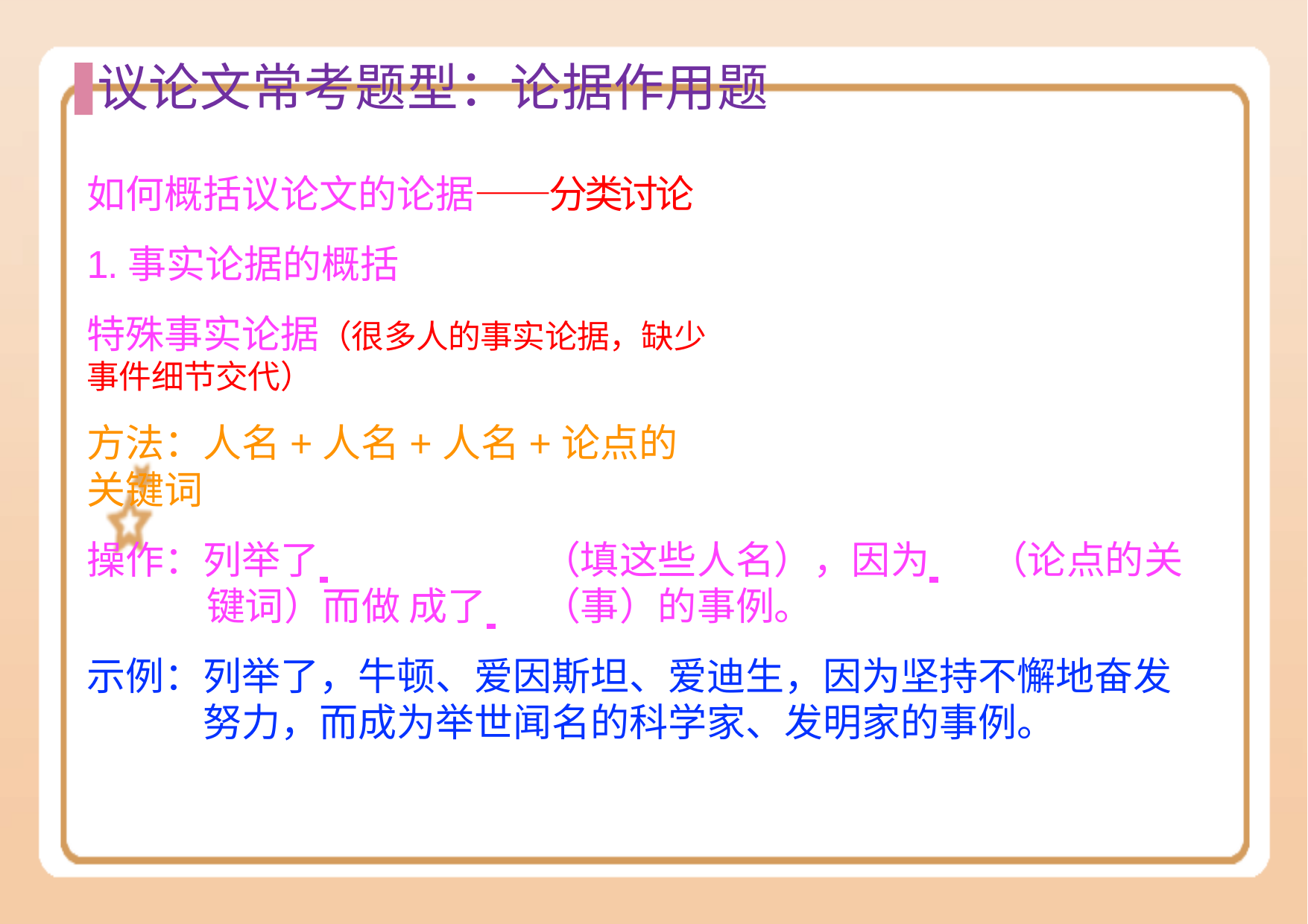

# 议论⽂常考题型：论据作⽤题

如何概括议论文的论据——分类讨论  1.事实论据的概括
特殊事实论据（很多人的事实论据，缺少事件细节交代）
方法：人名+人名+人名+论点的关键词
操作：列举了 		（填这些人名），因为 	（论点的关键词）而做 成了 	（事）的事例。
示例：列举了，牛顿、爱因斯坦、爱迪生，因为坚持不懈地奋发 努力，而成为举世闻名的科学家、发明家的事例。